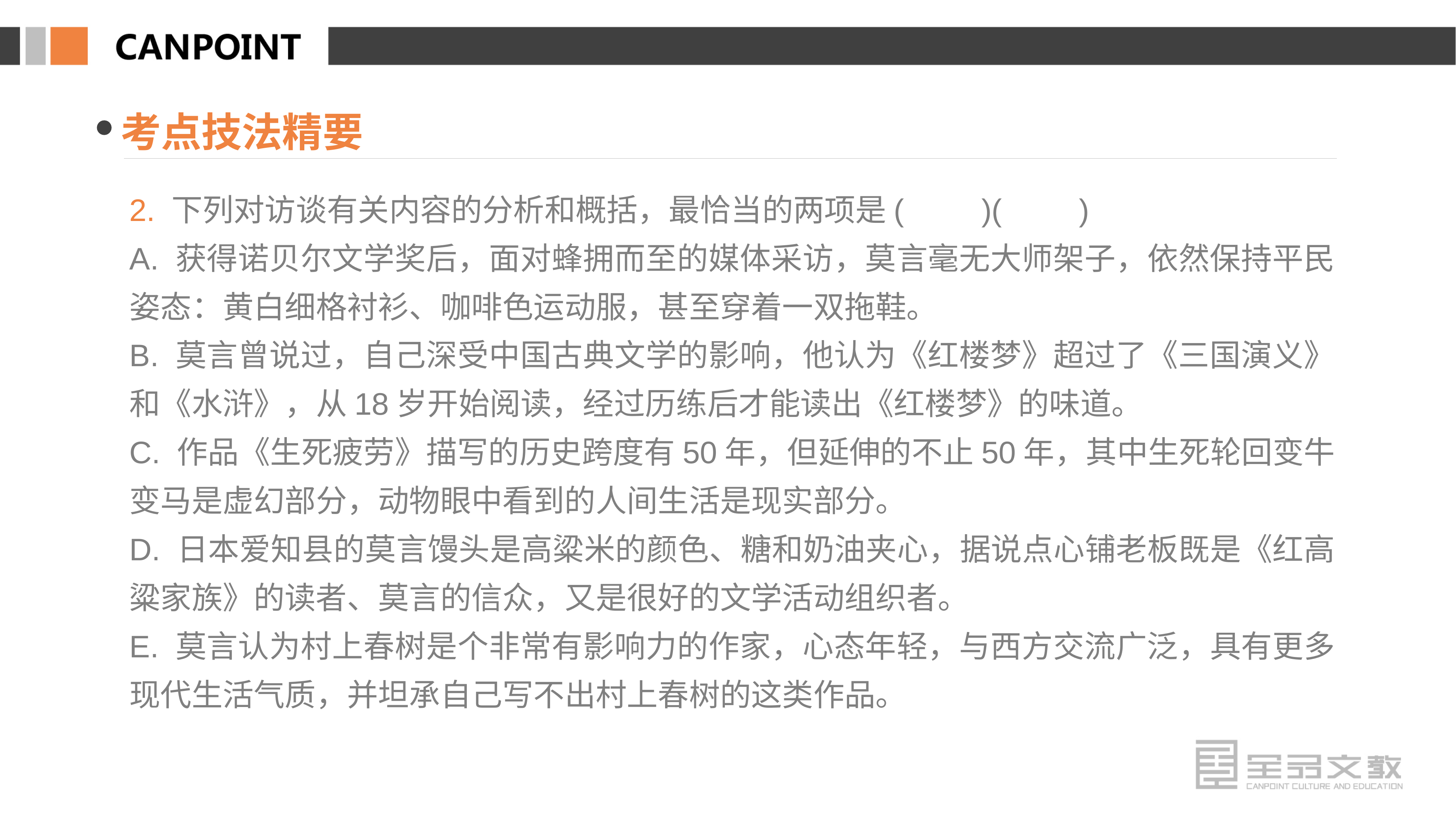

考点技法精要

2. 下列对访谈有关内容的分析和概括，最恰当的两项是(　　)(　　)
A. 获得诺贝尔文学奖后，面对蜂拥而至的媒体采访，莫言毫无大师架子，依然保持平民姿态：黄白细格衬衫、咖啡色运动服，甚至穿着一双拖鞋。
B. 莫言曾说过，自己深受中国古典文学的影响，他认为《红楼梦》超过了《三国演义》和《水浒》，从18岁开始阅读，经过历练后才能读出《红楼梦》的味道。
C. 作品《生死疲劳》描写的历史跨度有50年，但延伸的不止50年，其中生死轮回变牛变马是虚幻部分，动物眼中看到的人间生活是现实部分。
D. 日本爱知县的莫言馒头是高粱米的颜色、糖和奶油夹心，据说点心铺老板既是《红高粱家族》的读者、莫言的信众，又是很好的文学活动组织者。
E. 莫言认为村上春树是个非常有影响力的作家，心态年轻，与西方交流广泛，具有更多现代生活气质，并坦承自己写不出村上春树的这类作品。